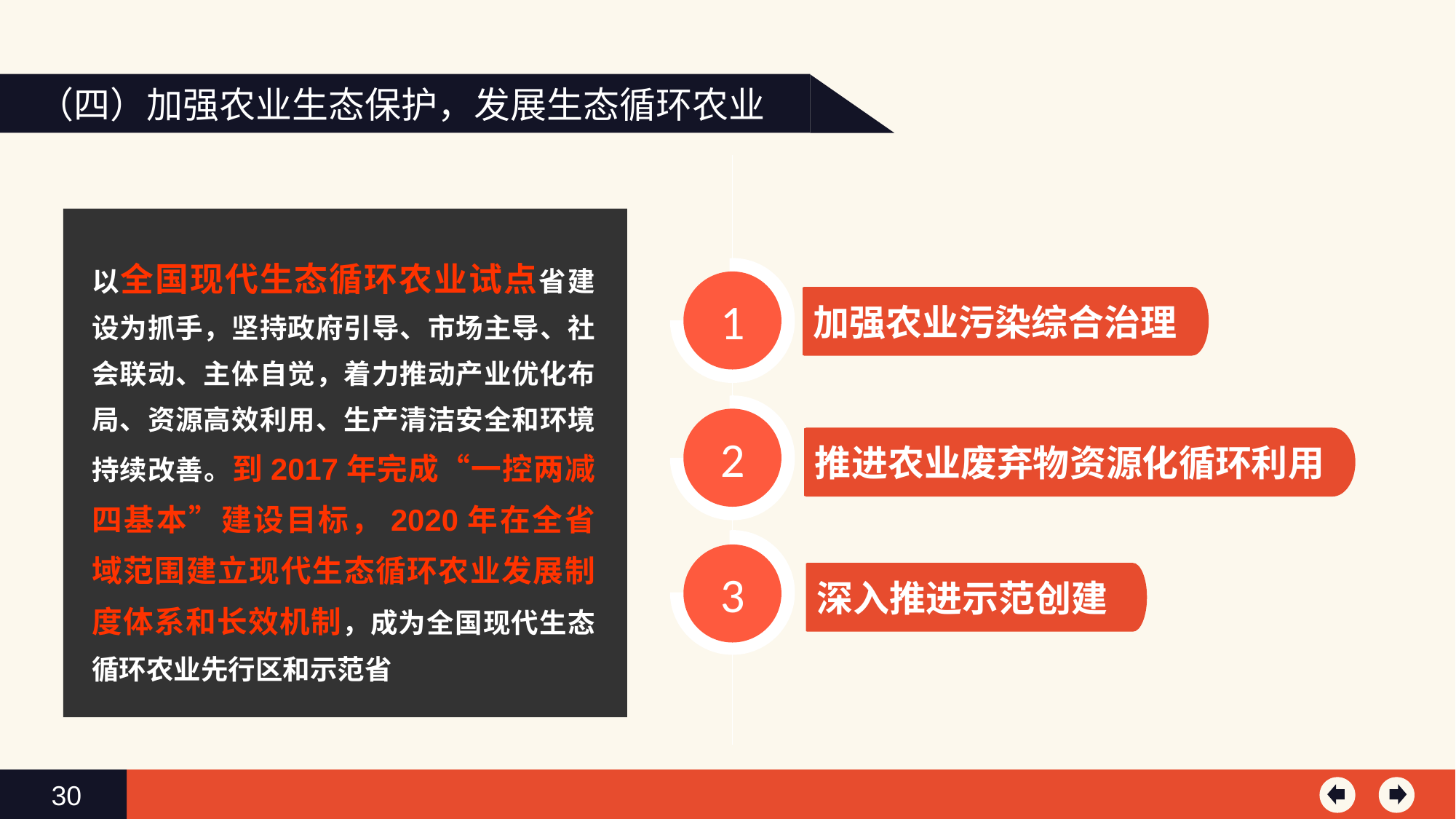

（四）加强农业生态保护，发展生态循环农业

以全国现代生态循环农业试点省建设为抓手，坚持政府引导、市场主导、社会联动、主体自觉，着力推动产业优化布局、资源高效利用、生产清洁安全和环境持续改善。到2017年完成“一控两减四基本”建设目标，2020年在全省域范围建立现代生态循环农业发展制度体系和长效机制，成为全国现代生态循环农业先行区和示范省

1
加强农业污染综合治理

2
推进农业废弃物资源化循环利用

3

深入推进示范创建

30